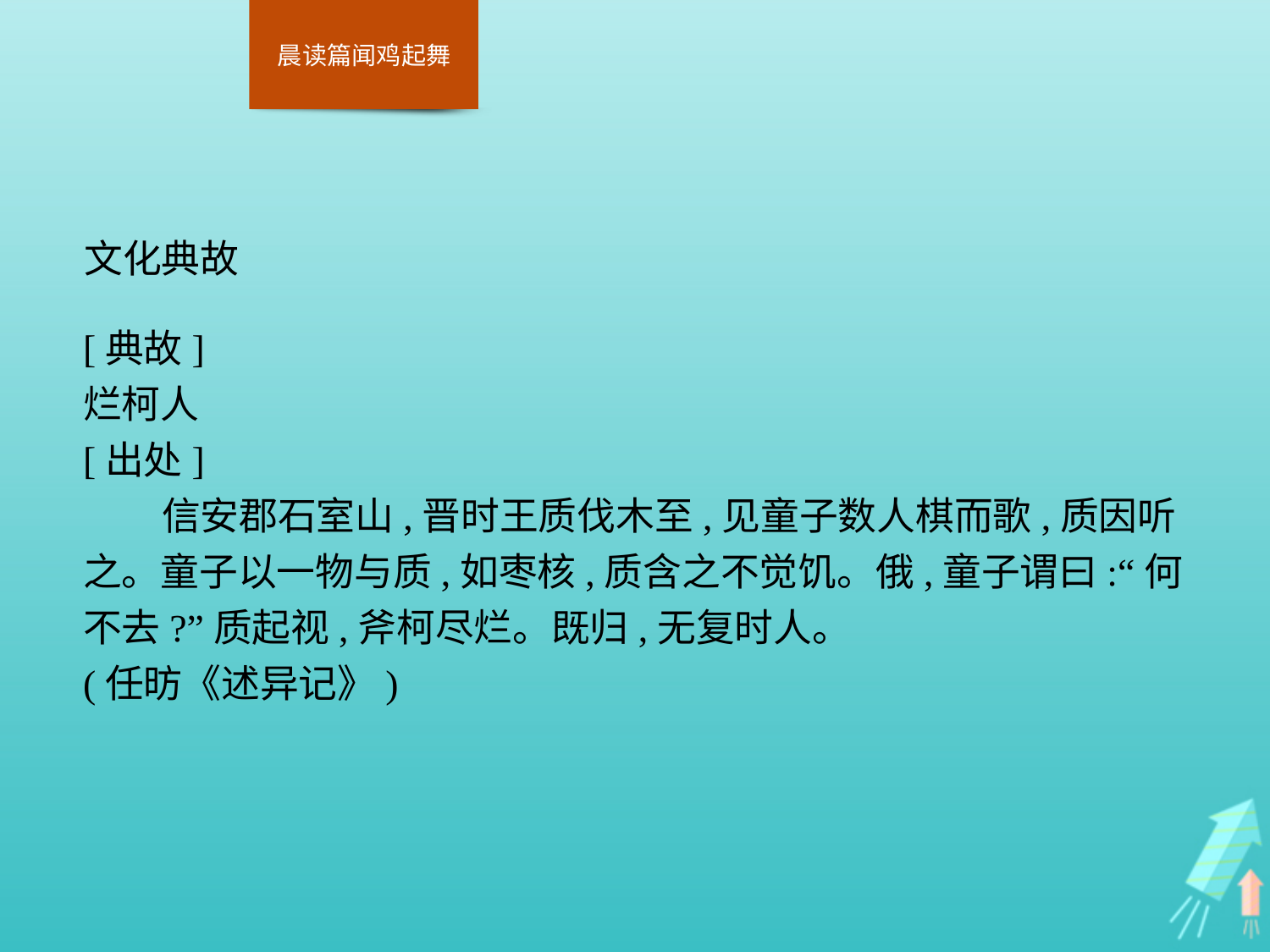

文化典故
[典故]
烂柯人
[出处]
        信安郡石室山,晋时王质伐木至,见童子数人棋而歌,质因听之。童子以一物与质,如枣核,质含之不觉饥。俄,童子谓曰:“何不去?”质起视,斧柯尽烂。既归,无复时人。
(任昉《述异记》)